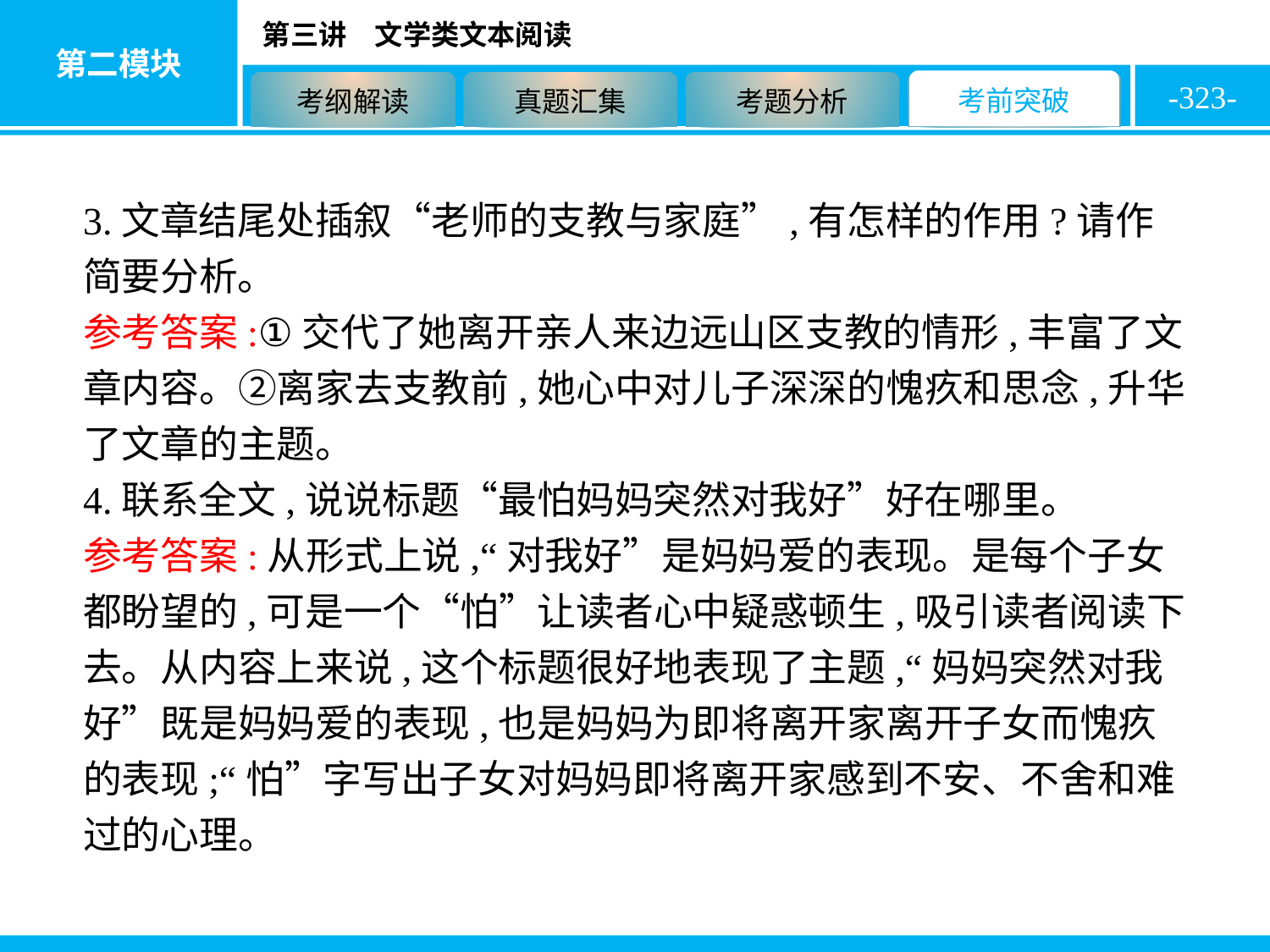

-323-
3.文章结尾处插叙“老师的支教与家庭”,有怎样的作用?请作简要分析。
参考答案:①交代了她离开亲人来边远山区支教的情形,丰富了文章内容。②离家去支教前,她心中对儿子深深的愧疚和思念,升华了文章的主题。
4.联系全文,说说标题“最怕妈妈突然对我好”好在哪里。
参考答案:从形式上说,“对我好”是妈妈爱的表现。是每个子女都盼望的,可是一个“怕”让读者心中疑惑顿生,吸引读者阅读下去。从内容上来说,这个标题很好地表现了主题,“妈妈突然对我好”既是妈妈爱的表现,也是妈妈为即将离开家离开子女而愧疚的表现;“怕”字写出子女对妈妈即将离开家感到不安、不舍和难过的心理。